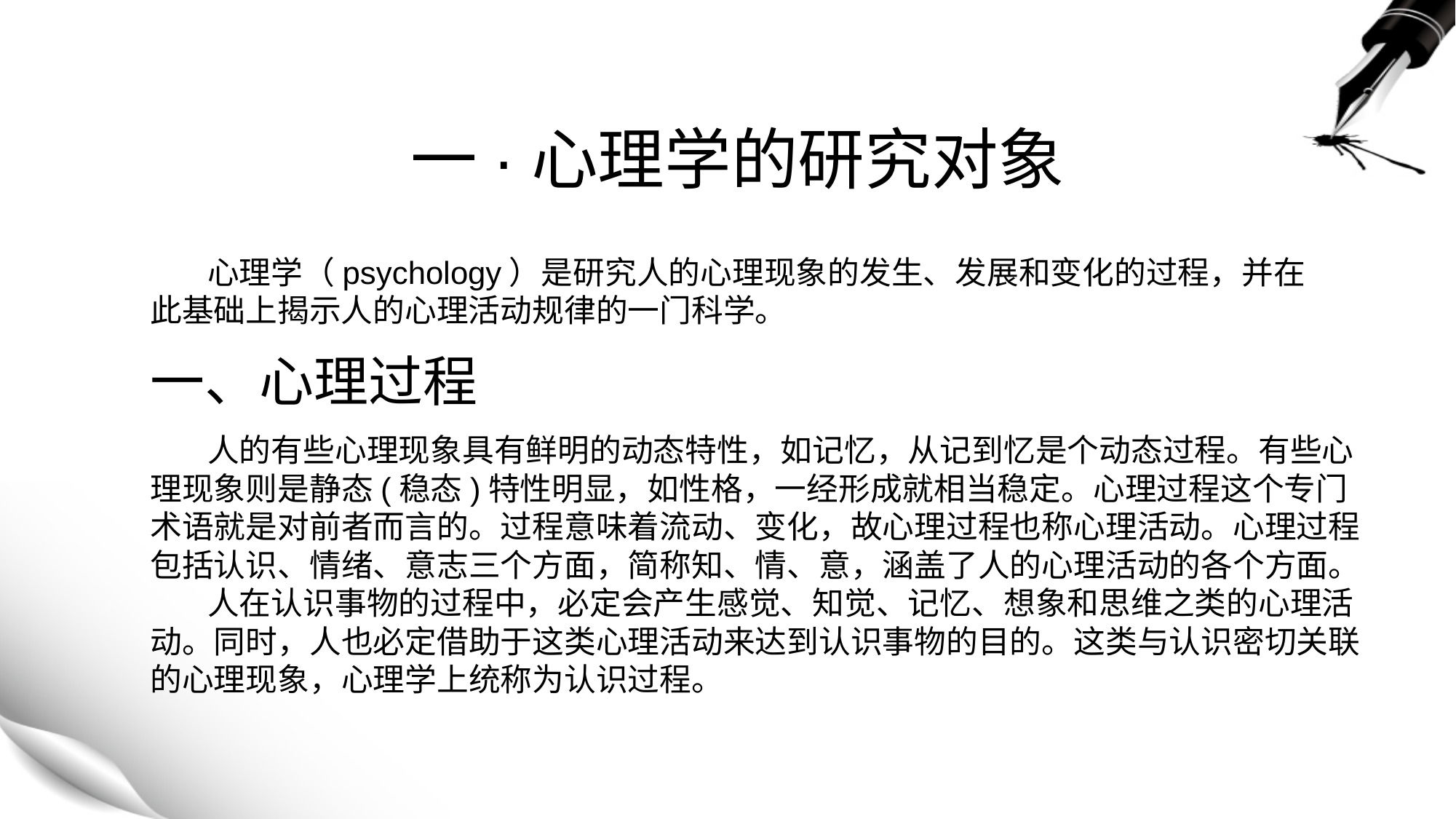

一·心理学的研究对象

       心理学（psychology）是研究人的心理现象的发生、发展和变化的过程，并在此基础上揭示人的心理活动规律的一门科学。
一、心理过程

       人的有些心理现象具有鲜明的动态特性，如记忆，从记到忆是个动态过程。有些心理现象则是静态(稳态)特性明显，如性格，一经形成就相当稳定。心理过程这个专门术语就是对前者而言的。过程意味着流动、变化，故心理过程也称心理活动。心理过程包括认识、情绪、意志三个方面，简称知、情、意，涵盖了人的心理活动的各个方面。
       人在认识事物的过程中，必定会产生感觉、知觉、记忆、想象和思维之类的心理活动。同时，人也必定借助于这类心理活动来达到认识事物的目的。这类与认识密切关联的心理现象，心理学上统称为认识过程。